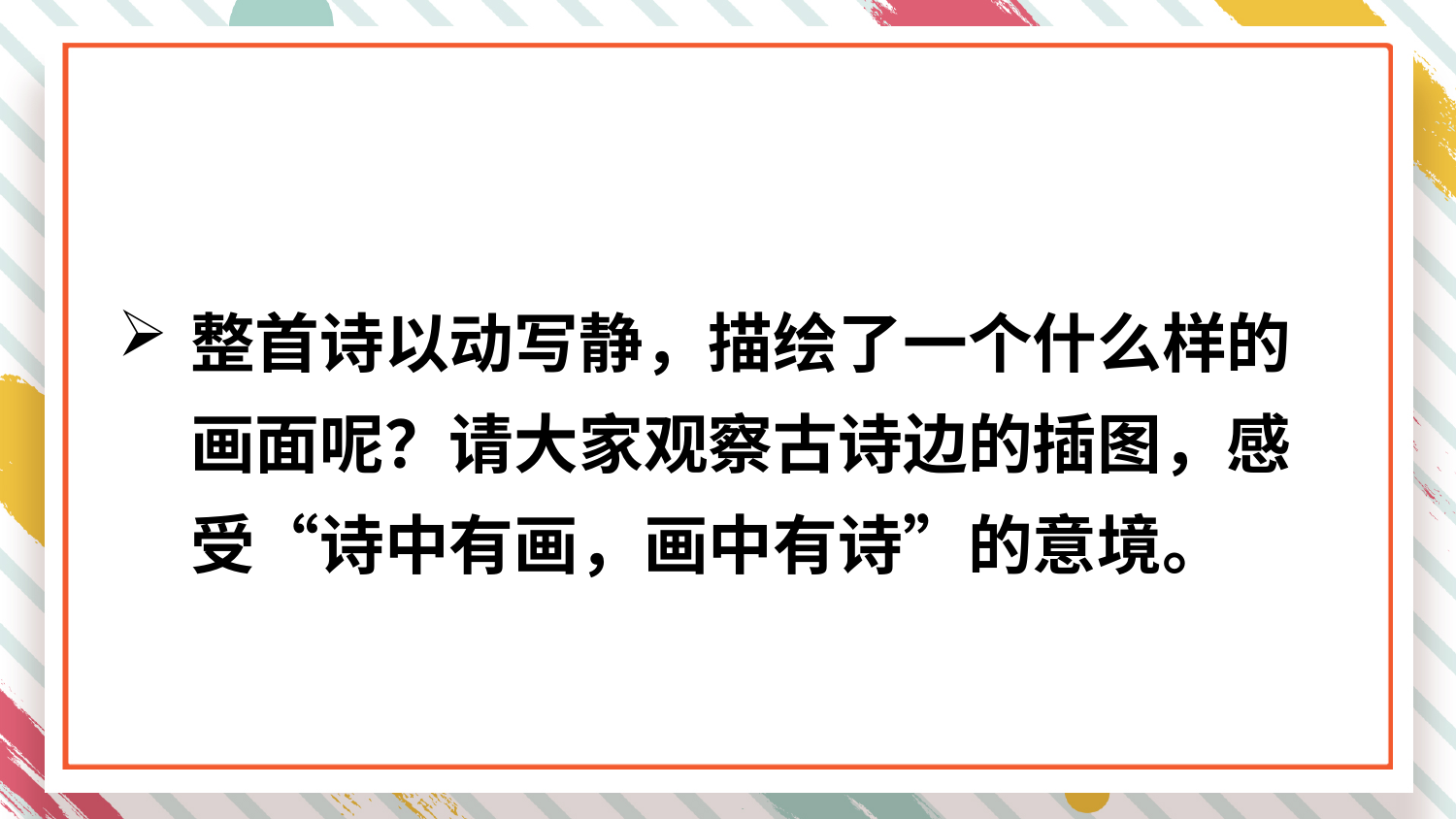

整首诗以动写静，描绘了一个什么样的画面呢？请大家观察古诗边的插图，感受“诗中有画，画中有诗”的意境。